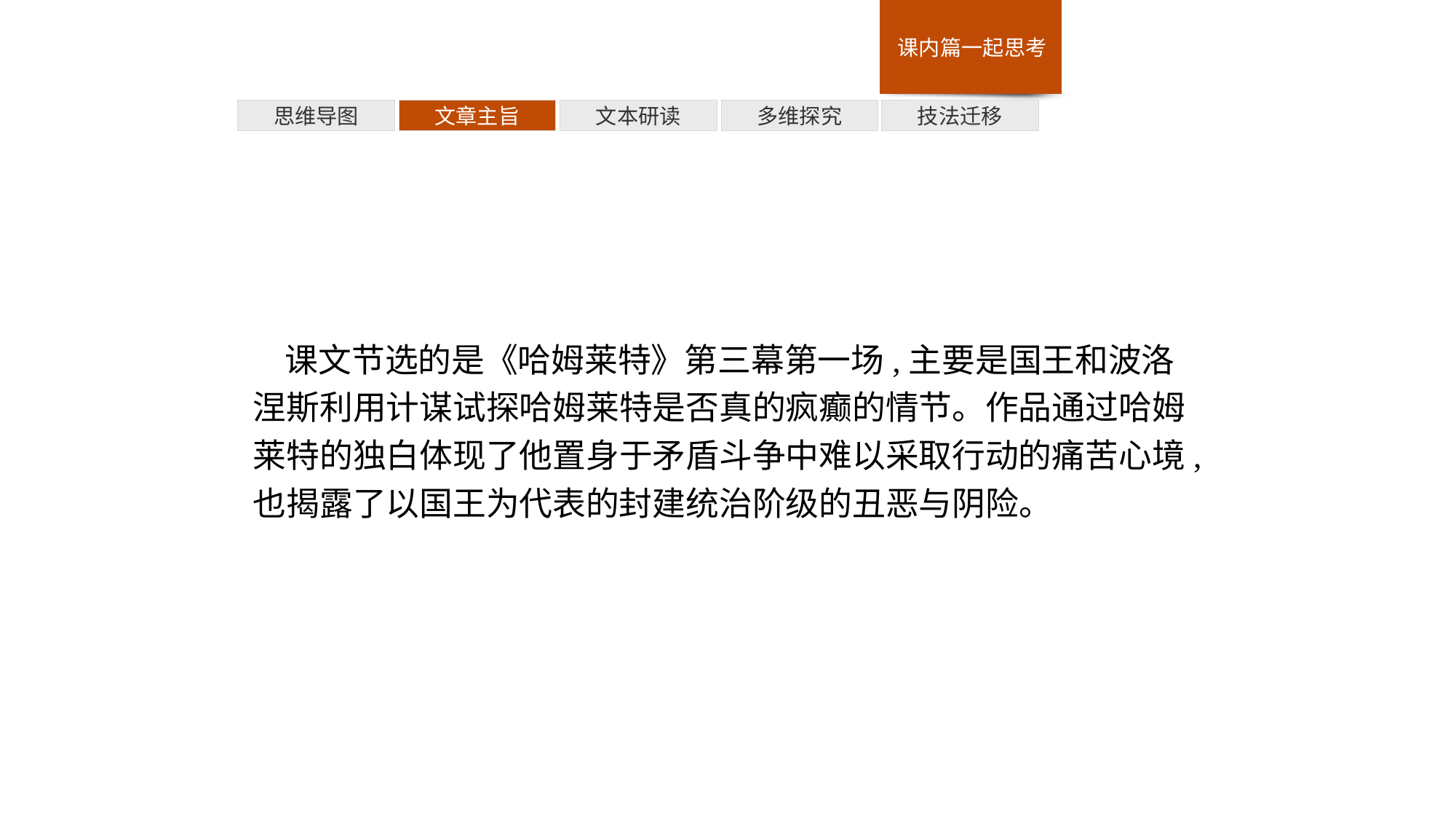

多维探究
思维导图
文章主旨
文本研读
技法迁移
课文节选的是《哈姆莱特》第三幕第一场,主要是国王和波洛涅斯利用计谋试探哈姆莱特是否真的疯癫的情节。作品通过哈姆莱特的独白体现了他置身于矛盾斗争中难以采取行动的痛苦心境,也揭露了以国王为代表的封建统治阶级的丑恶与阴险。